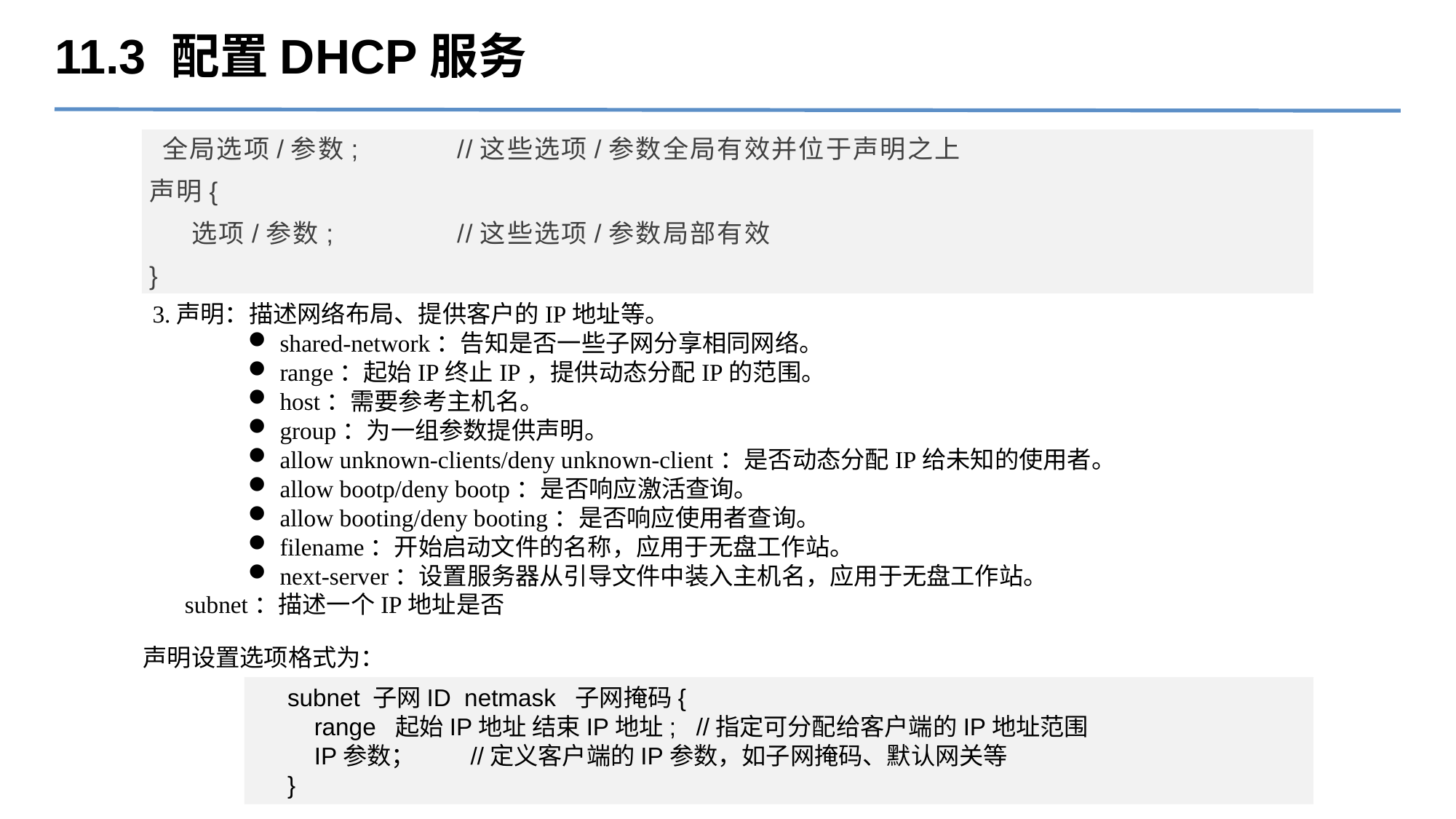

11.3 配置DHCP服务
 全局选项/参数;      	//这些选项/参数全局有效并位于声明之上
声明{
     选项/参数;     	//这些选项/参数局部有效
}
3.声明：描述网络布局、提供客户的IP地址等。
shared-network：告知是否一些子网分享相同网络。
range：起始IP终止IP，提供动态分配IP的范围。
host：需要参考主机名。
group：为一组参数提供声明。
allow unknown-clients/deny unknown-client：是否动态分配IP给未知的使用者。
allow bootp/deny bootp：是否响应激活查询。
allow booting/deny booting：是否响应使用者查询。
filename：开始启动文件的名称，应用于无盘工作站。
next-server：设置服务器从引导文件中装入主机名，应用于无盘工作站。
subnet：描述一个IP地址是否
声明设置选项格式为：
subnet 子网ID  netmask  子网掩码{
    range  起始IP地址 结束IP地址;   //指定可分配给客户端的IP地址范围
    IP参数；         //定义客户端的IP参数，如子网掩码、默认网关等
}